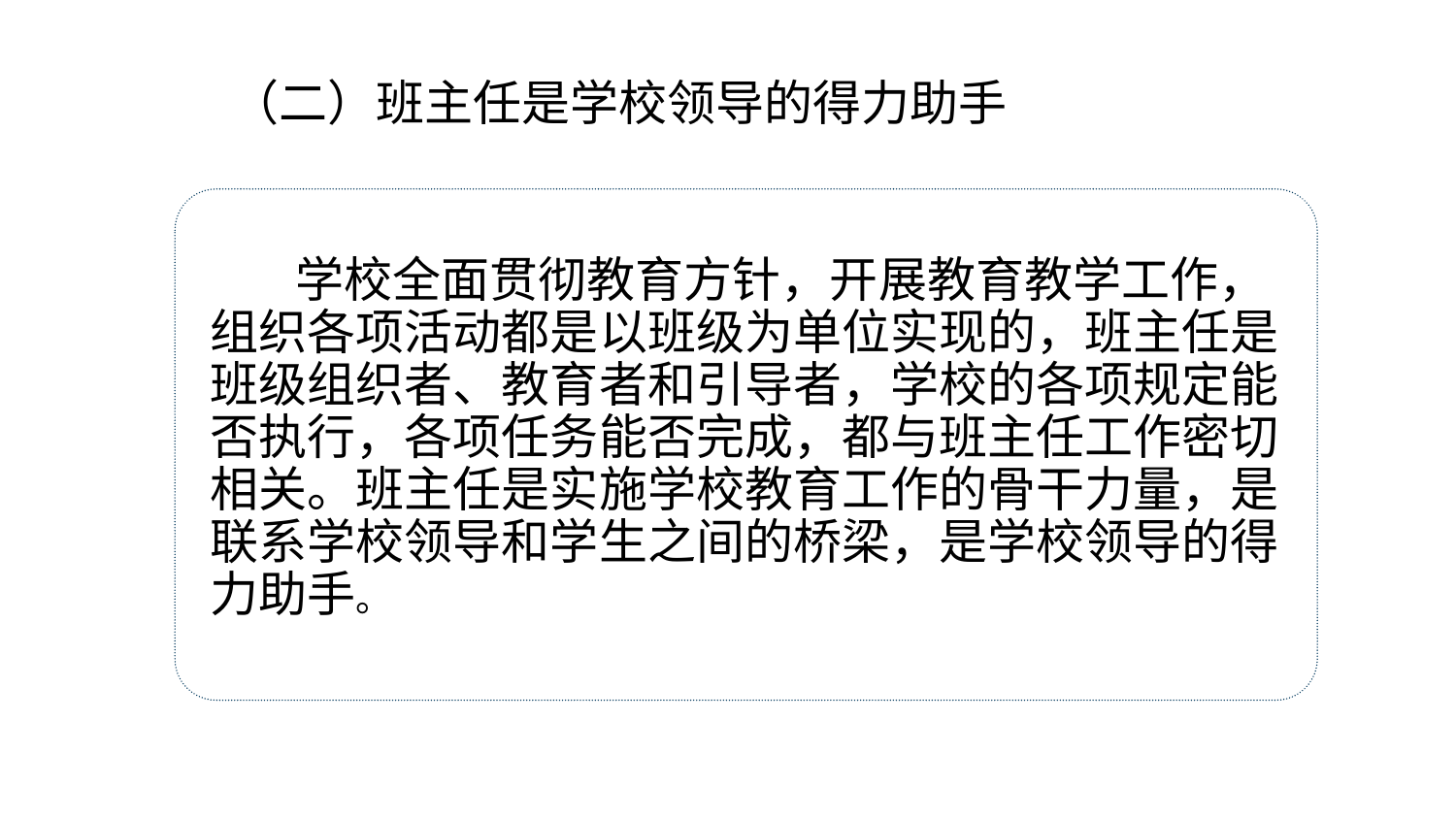

（二）班主任是学校领导的得力助手

       学校全面贯彻教育方针，开展教育教学工作，组织各项活动都是以班级为单位实现的，班主任是班级组织者、教育者和引导者，学校的各项规定能否执行，各项任务能否完成，都与班主任工作密切相关。班主任是实施学校教育工作的骨干力量，是联系学校领导和学生之间的桥梁，是学校领导的得力助手。